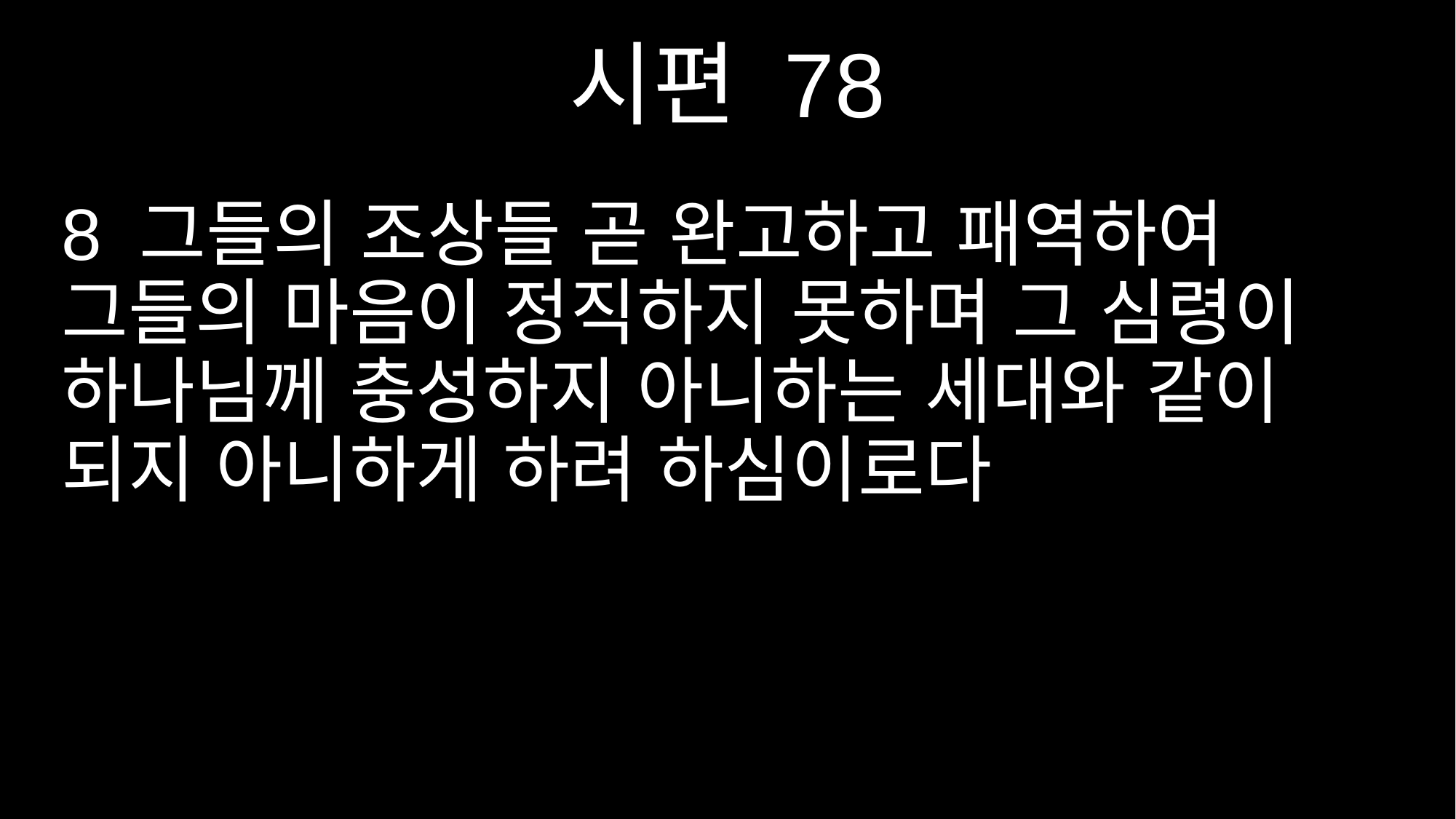

시편 78
8 그들의 조상들 곧 완고하고 패역하여 그들의 마음이 정직하지 못하며 그 심령이 하나님께 충성하지 아니하는 세대와 같이 되지 아니하게 하려 하심이로다